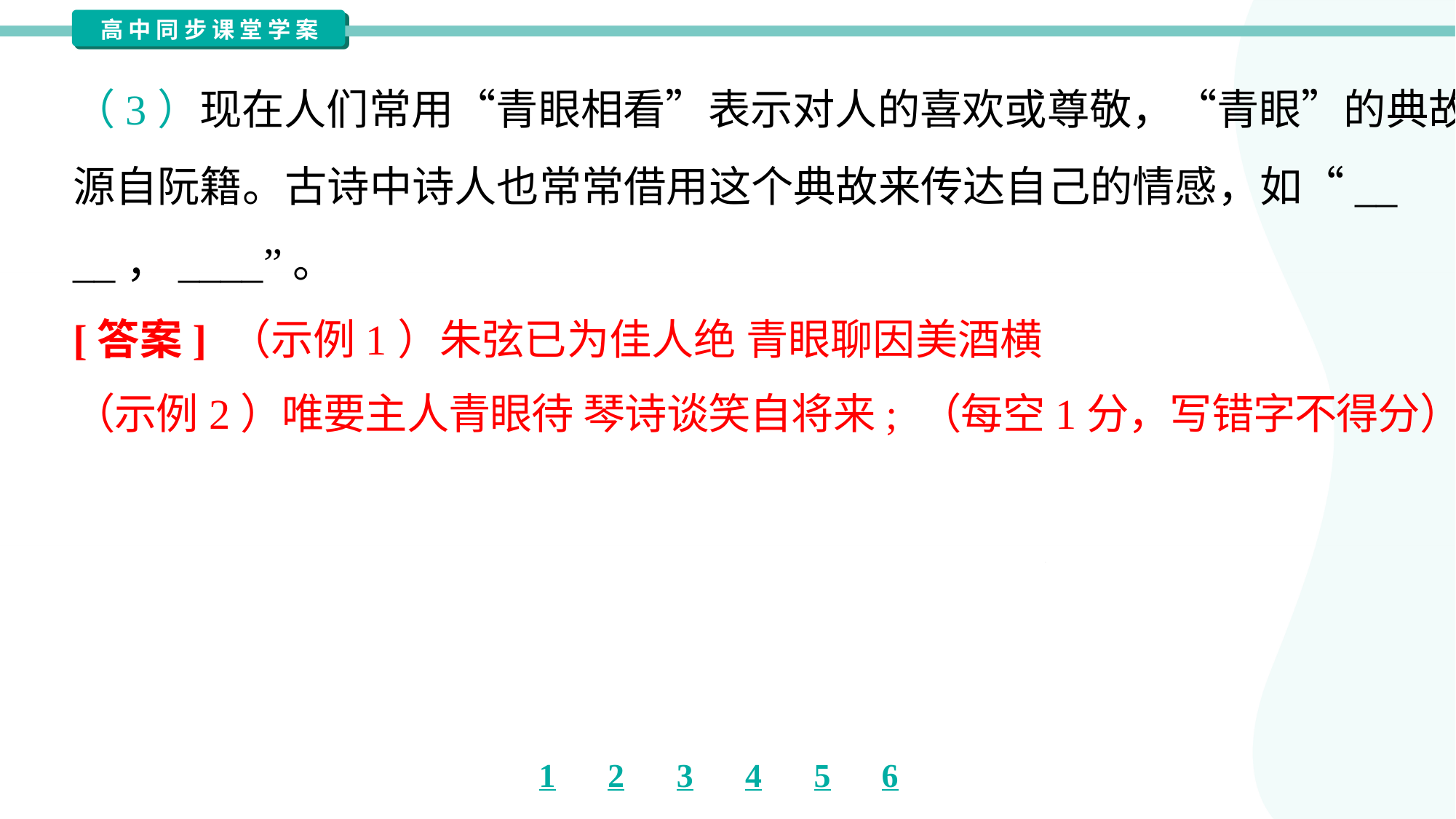

（3）现在人们常用“青眼相看”表示对人的喜欢或尊敬，“青眼”的典故
源自阮籍。古诗中诗人也常常借用这个典故来传达自己的情感，如“__
__，____”。
[答案] （示例1）朱弦已为佳人绝 青眼聊因美酒横
（示例2）唯要主人青眼待 琴诗谈笑自将来; （每空1分，写错字不得分）